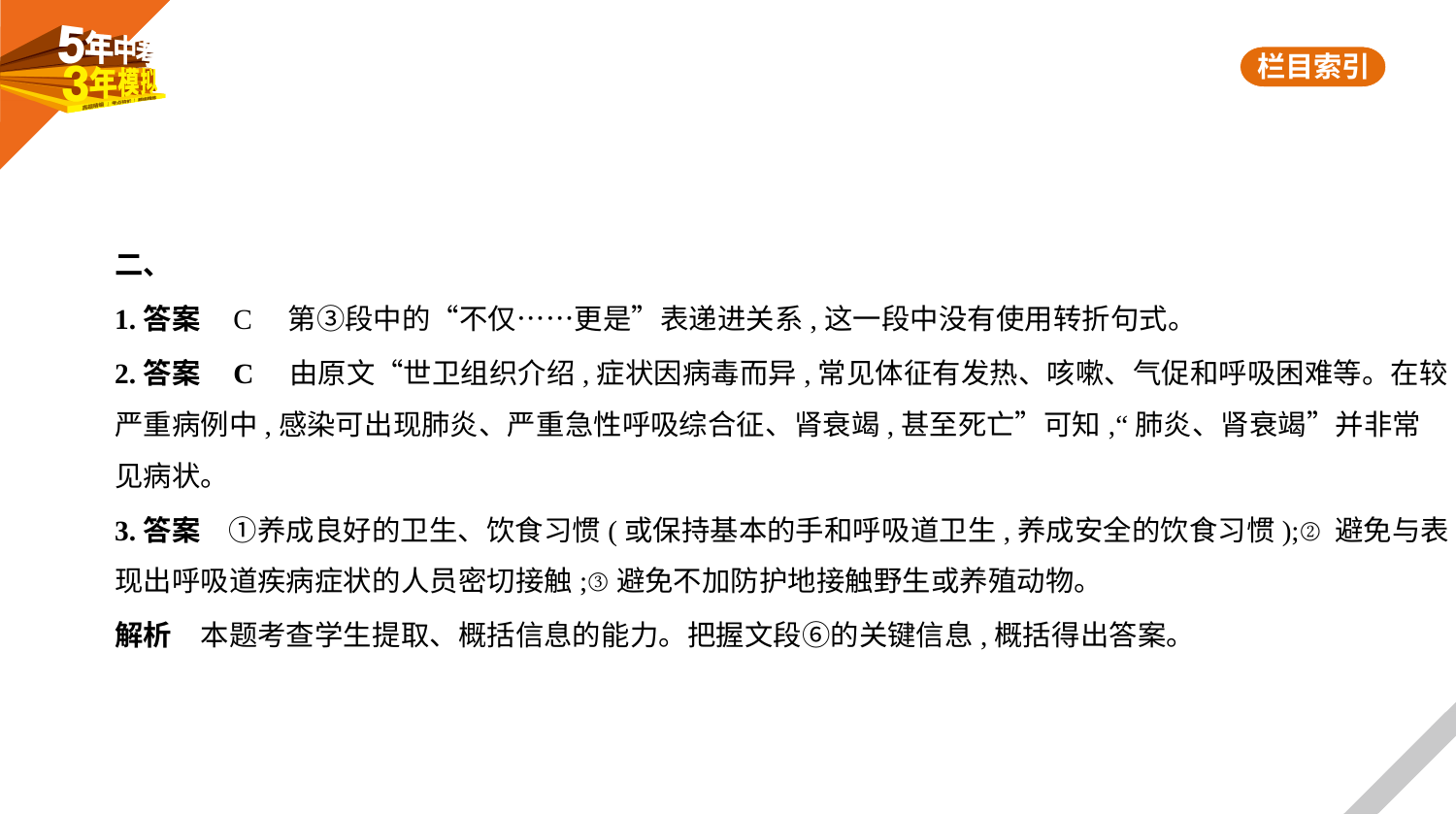

二、
1.答案    C　第③段中的“不仅……更是”表递进关系,这一段中没有使用转折句式。
2.答案    C　由原文“世卫组织介绍,症状因病毒而异,常见体征有发热、咳嗽、气促和呼吸困难等。在较
严重病例中,感染可出现肺炎、严重急性呼吸综合征、肾衰竭,甚至死亡”可知,“肺炎、肾衰竭”并非常
见病状。
3.答案　①养成良好的卫生、饮食习惯(或保持基本的手和呼吸道卫生,养成安全的饮食习惯);②避免与表
现出呼吸道疾病症状的人员密切接触;③避免不加防护地接触野生或养殖动物。
解析　本题考查学生提取、概括信息的能力。把握文段⑥的关键信息,概括得出答案。